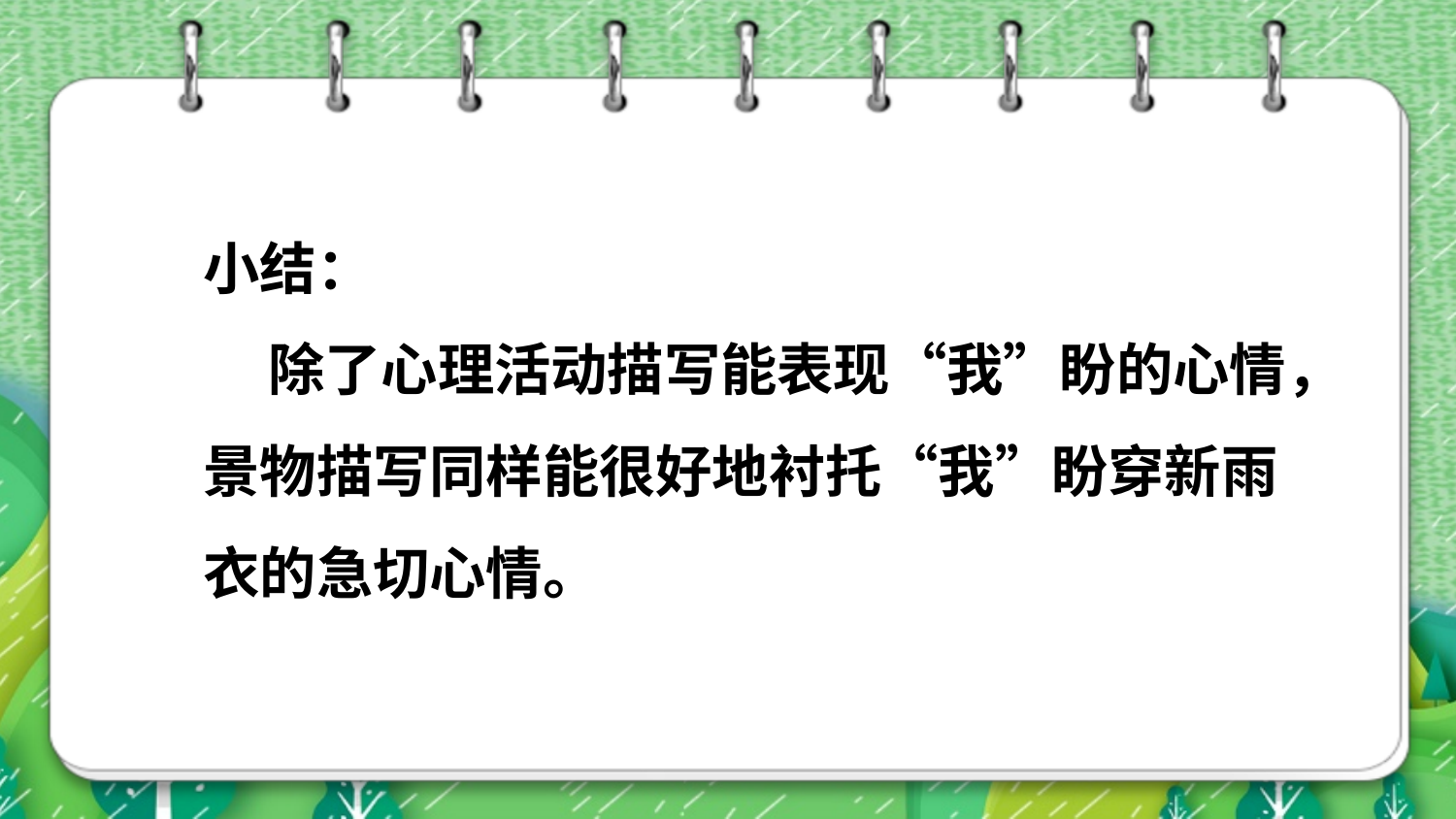

小结：
    除了心理活动描写能表现“我”盼的心情，景物描写同样能很好地衬托“我”盼穿新雨衣的急切心情。